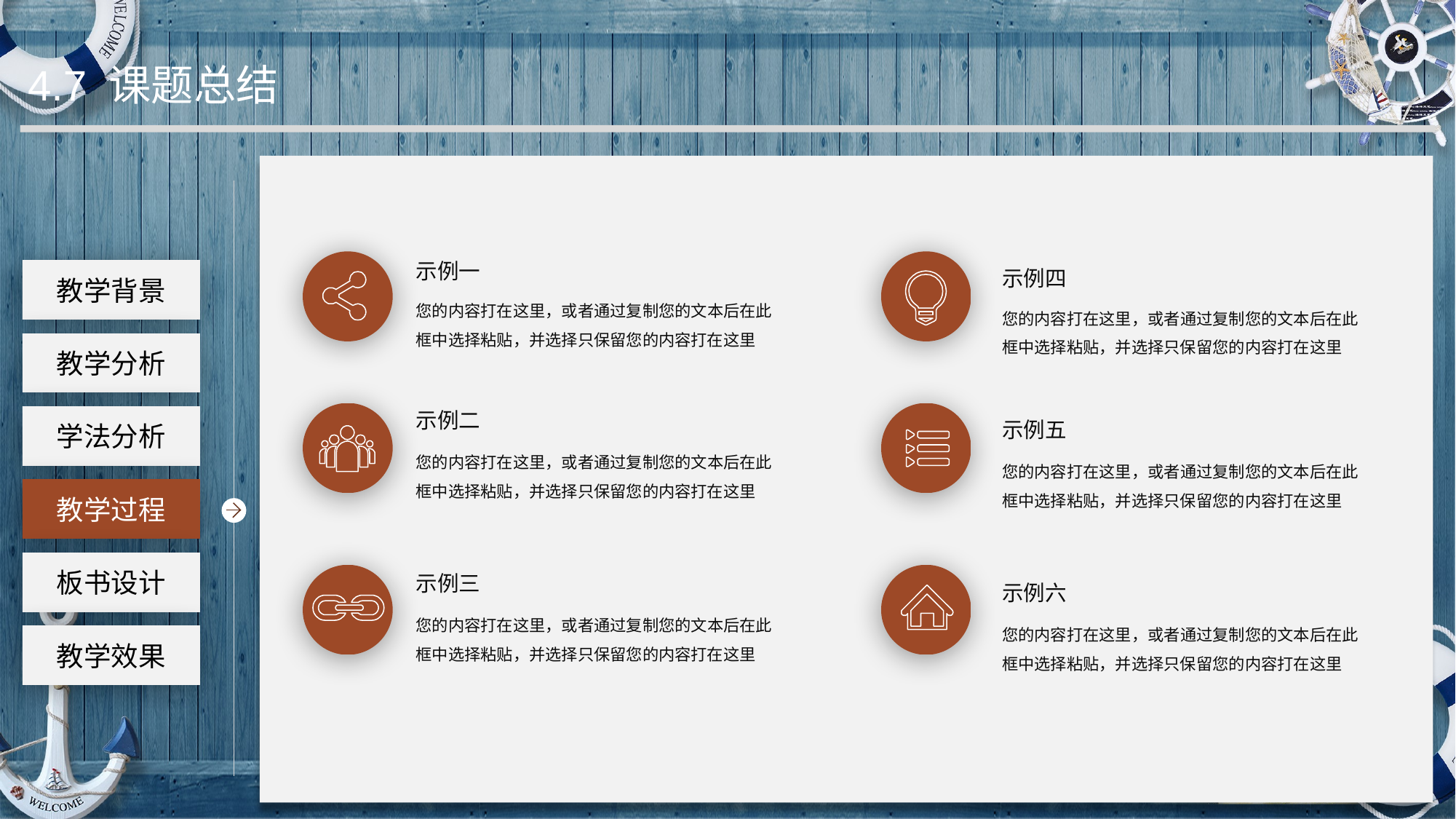

4.7 课题总结

示例一
您的内容打在这里，或者通过复制您的文本后在此框中选择粘贴，并选择只保留您的内容打在这里
示例四
您的内容打在这里，或者通过复制您的文本后在此框中选择粘贴，并选择只保留您的内容打在这里
工作回顾
教学背景
教学分析
示例二
您的内容打在这里，或者通过复制您的文本后在此框中选择粘贴，并选择只保留您的内容打在这里

学法分析
示例五
您的内容打在这里，或者通过复制您的文本后在此框中选择粘贴，并选择只保留您的内容打在这里
教学过程

板书设计

示例三
您的内容打在这里，或者通过复制您的文本后在此框中选择粘贴，并选择只保留您的内容打在这里
示例六
您的内容打在这里，或者通过复制您的文本后在此框中选择粘贴，并选择只保留您的内容打在这里
教学效果